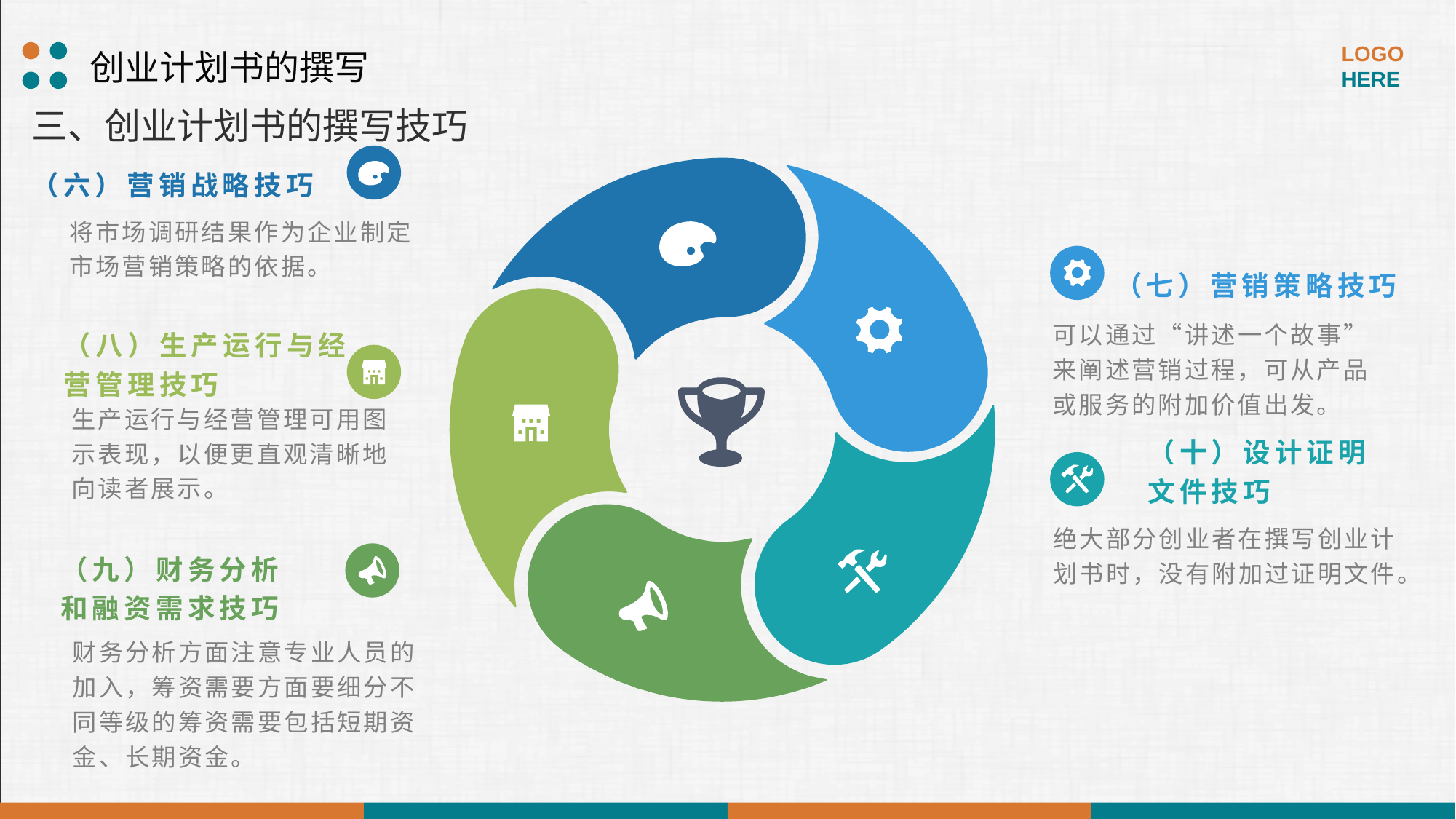

创业计划书的撰写
三、创业计划书的撰写技巧

（六）营销战略技巧

将市场调研结果作为企业制定市场营销策略的依据。

（七）营销策略技巧

可以通过“讲述一个故事”来阐述营销过程，可从产品或服务的附加价值出发。
（八）生产运行与经营管理技巧

生产运行与经营管理可用图示表现，以便更直观清晰地向读者展示。

（十）设计证明文件技巧

绝大部分创业者在撰写创业计划书时，没有附加过证明文件。

（九）财务分析和融资需求技巧

财务分析方面注意专业人员的加入，筹资需要方面要细分不同等级的筹资需要包括短期资金、长期资金。